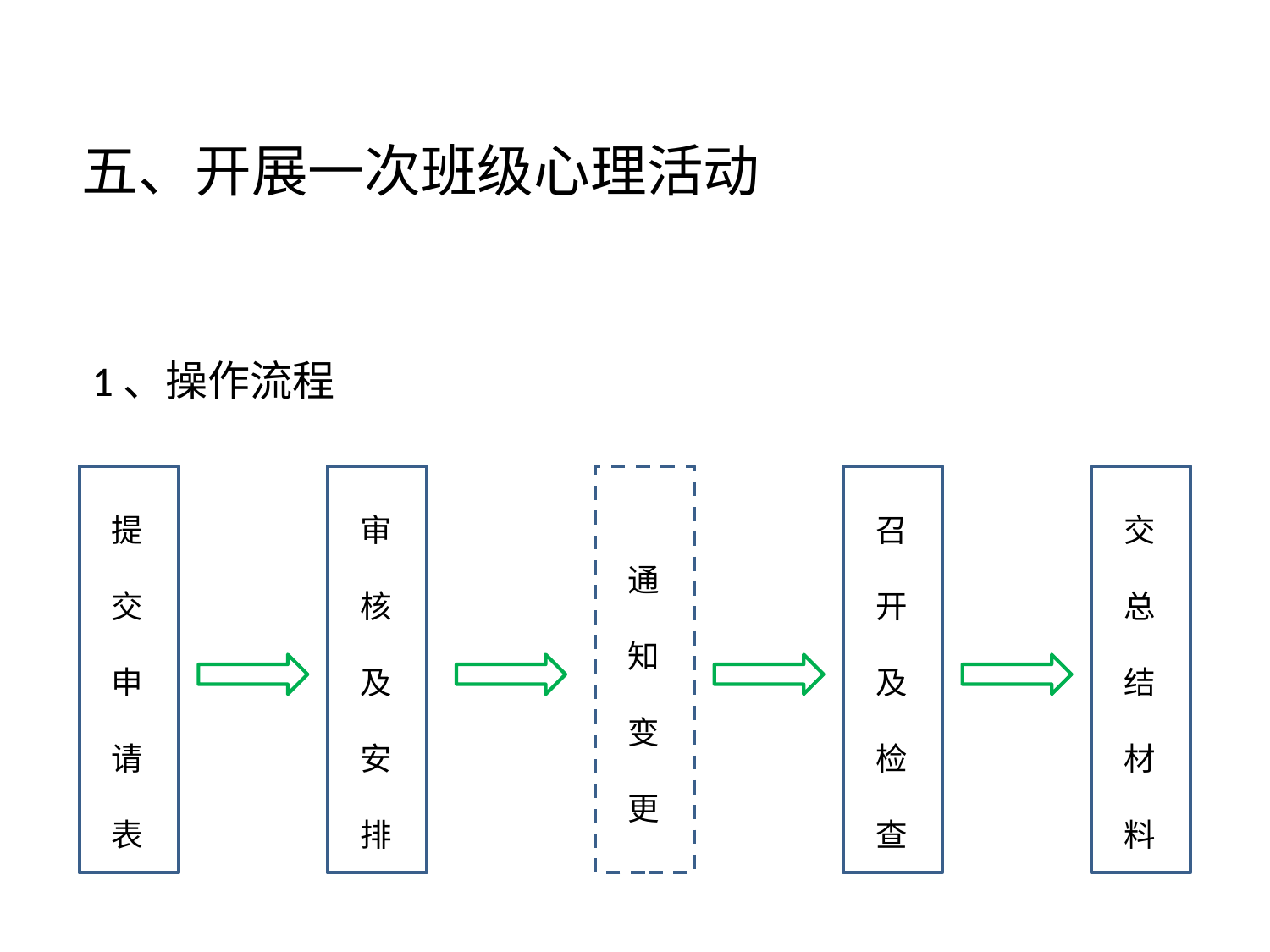

五、开展一次班级心理活动
1、操作流程

提交申请表

审核及安排

召开及检查

交总结材料
通知变更